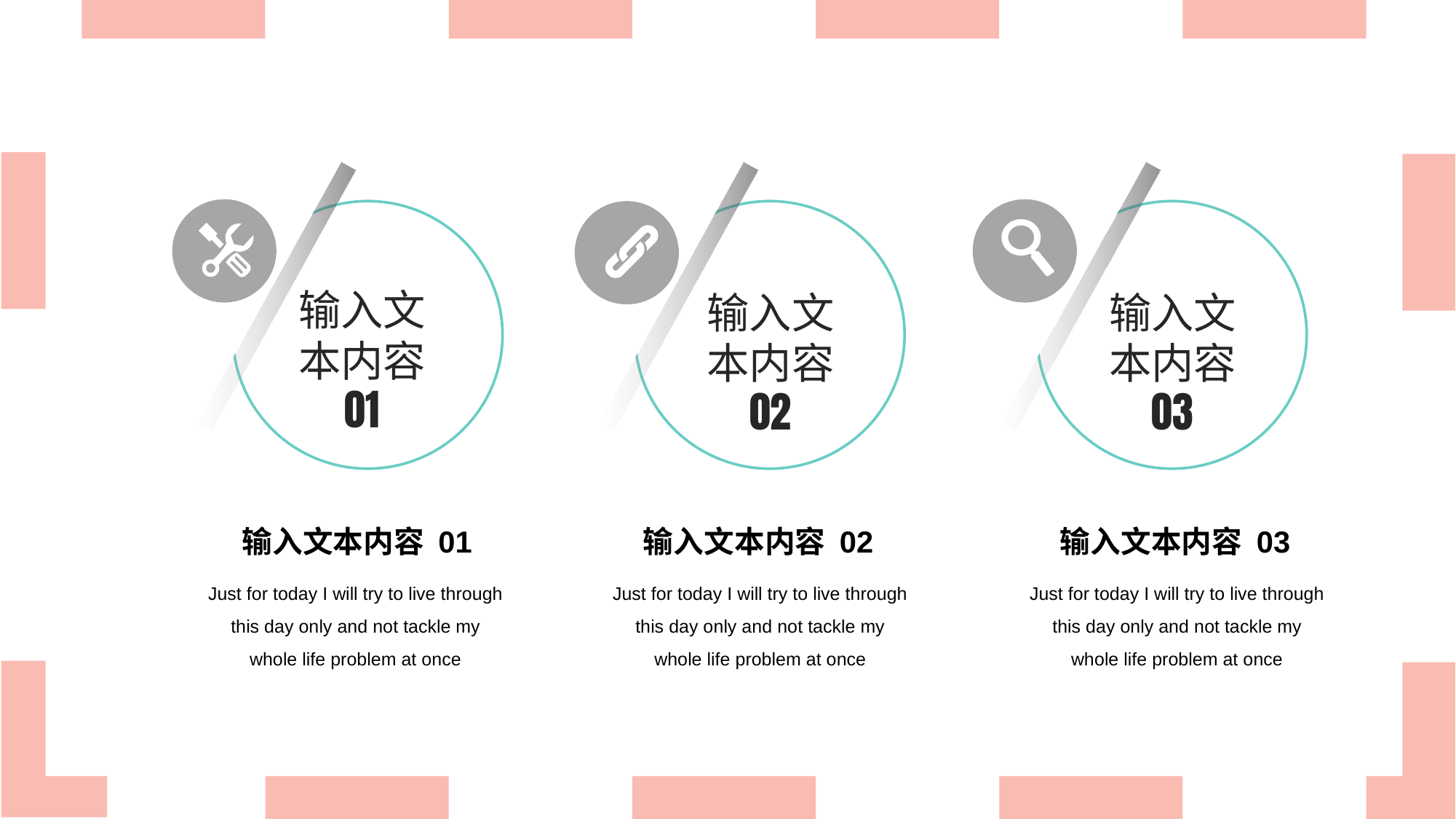

输入文本内容
01
输入文本内容
02
输入文本内容
03

输入文本内容 01
输入文本内容 02
输入文本内容 03
Just for today I will try to live through this day only and not tackle my whole life problem at once
Just for today I will try to live through this day only and not tackle my whole life problem at once
Just for today I will try to live through this day only and not tackle my whole life problem at once